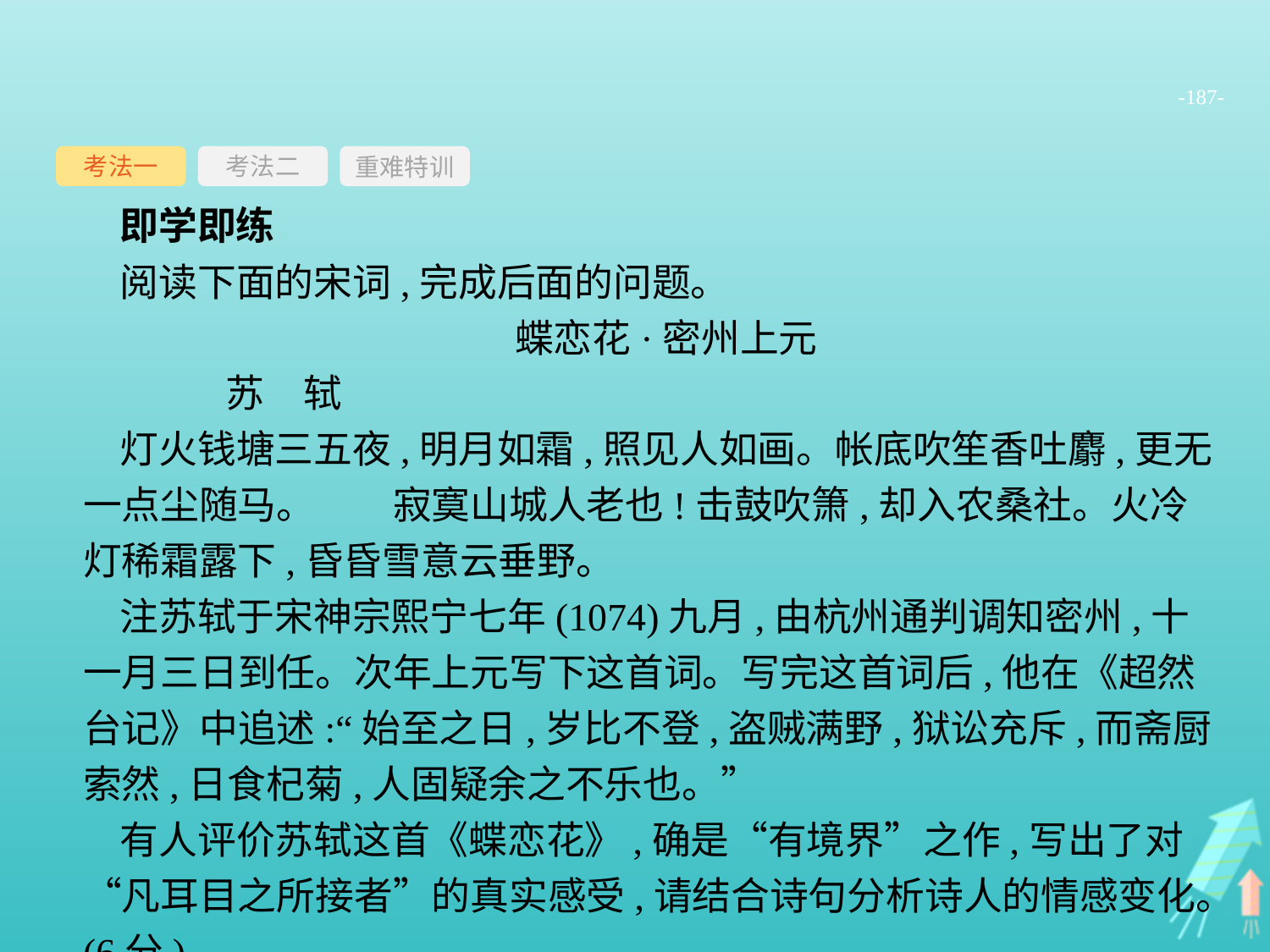

-187-
考法一
重难特训
考法二
即学即练
阅读下面的宋词,完成后面的问题。
蝶恋花·密州上元
	苏　轼
灯火钱塘三五夜,明月如霜,照见人如画。帐底吹笙香吐麝,更无一点尘随马。　　寂寞山城人老也!击鼓吹箫,却入农桑社。火冷灯稀霜露下,昏昏雪意云垂野。
注苏轼于宋神宗熙宁七年(1074)九月,由杭州通判调知密州,十一月三日到任。次年上元写下这首词。写完这首词后,他在《超然台记》中追述:“始至之日,岁比不登,盗贼满野,狱讼充斥,而斋厨索然,日食杞菊,人固疑余之不乐也。”
有人评价苏轼这首《蝶恋花》,确是“有境界”之作,写出了对“凡耳目之所接者”的真实感受,请结合诗句分析诗人的情感变化。(6分)